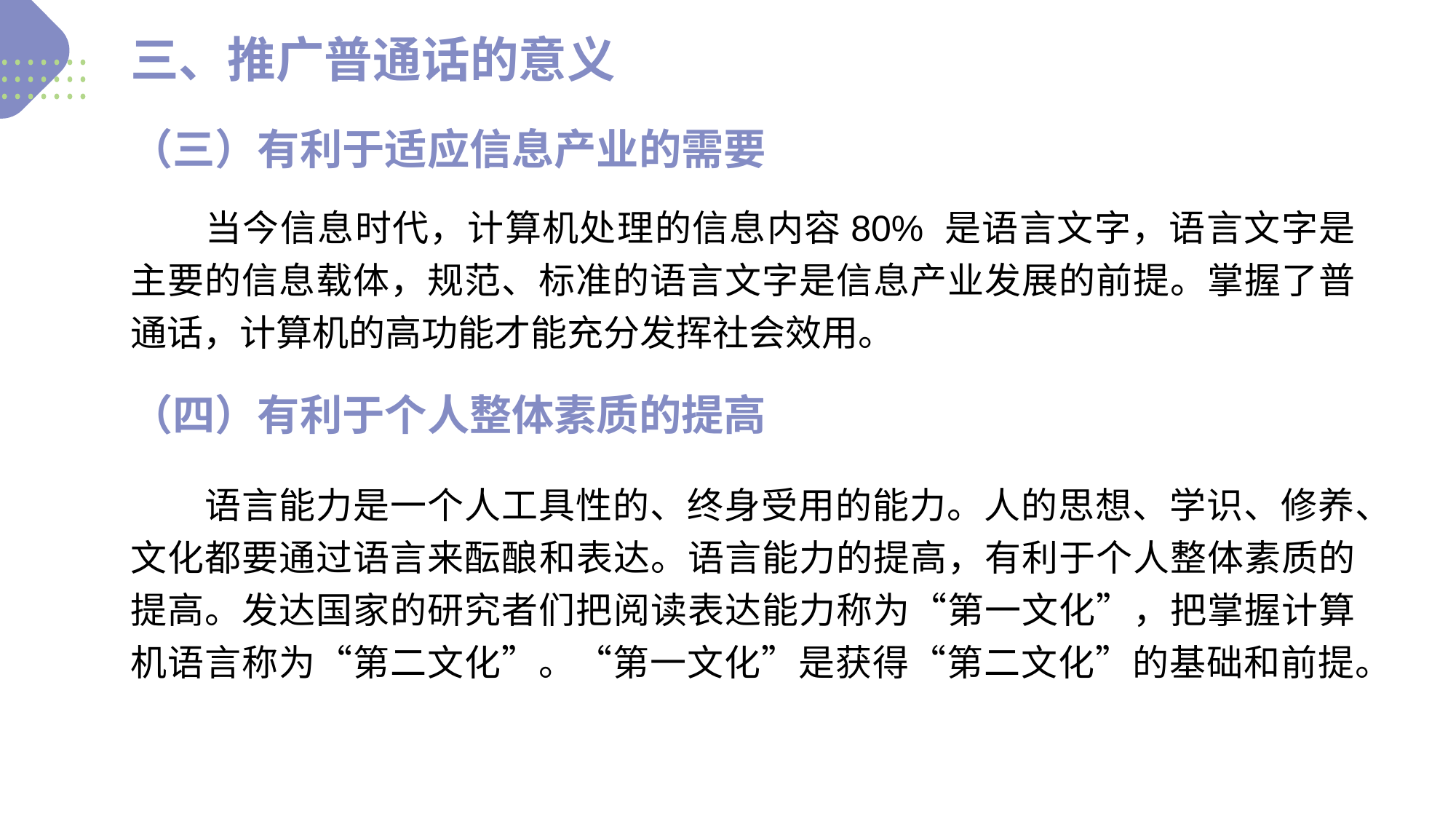

三、推广普通话的意义

（三）有利于适应信息产业的需要
　　当今信息时代，计算机处理的信息内容80% 是语言文字，语言文字是主要的信息载体，规范、标准的语言文字是信息产业发展的前提。掌握了普通话，计算机的高功能才能充分发挥社会效用。
（四）有利于个人整体素质的提高
　　语言能力是一个人工具性的、终身受用的能力。人的思想、学识、修养、文化都要通过语言来酝酿和表达。语言能力的提高，有利于个人整体素质的提高。发达国家的研究者们把阅读表达能力称为“第一文化”，把掌握计算机语言称为“第二文化”。“第一文化”是获得“第二文化”的基础和前提。